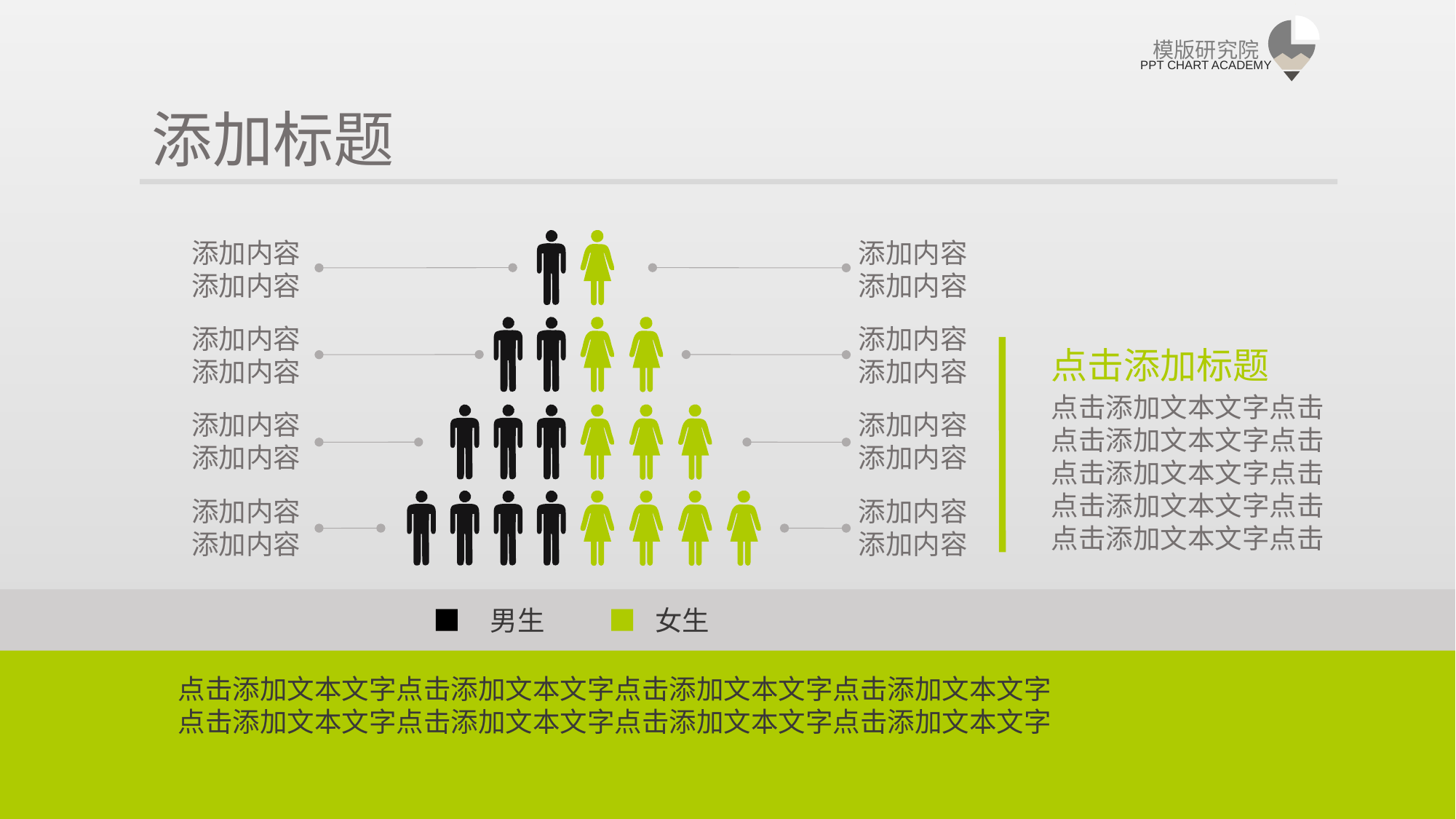

模版研究院
PPT CHART ACADEMY
添加标题

添加内容
添加内容
添加内容
添加内容

添加内容
添加内容
添加内容
添加内容

点击添加标题

点击添加文本文字点击
点击添加文本文字点击
点击添加文本文字点击
点击添加文本文字点击
点击添加文本文字点击
添加内容
添加内容
添加内容
添加内容

添加内容
添加内容
添加内容
添加内容

男生
女生

点击添加文本文字点击添加文本文字点击添加文本文字点击添加文本文字
点击添加文本文字点击添加文本文字点击添加文本文字点击添加文本文字